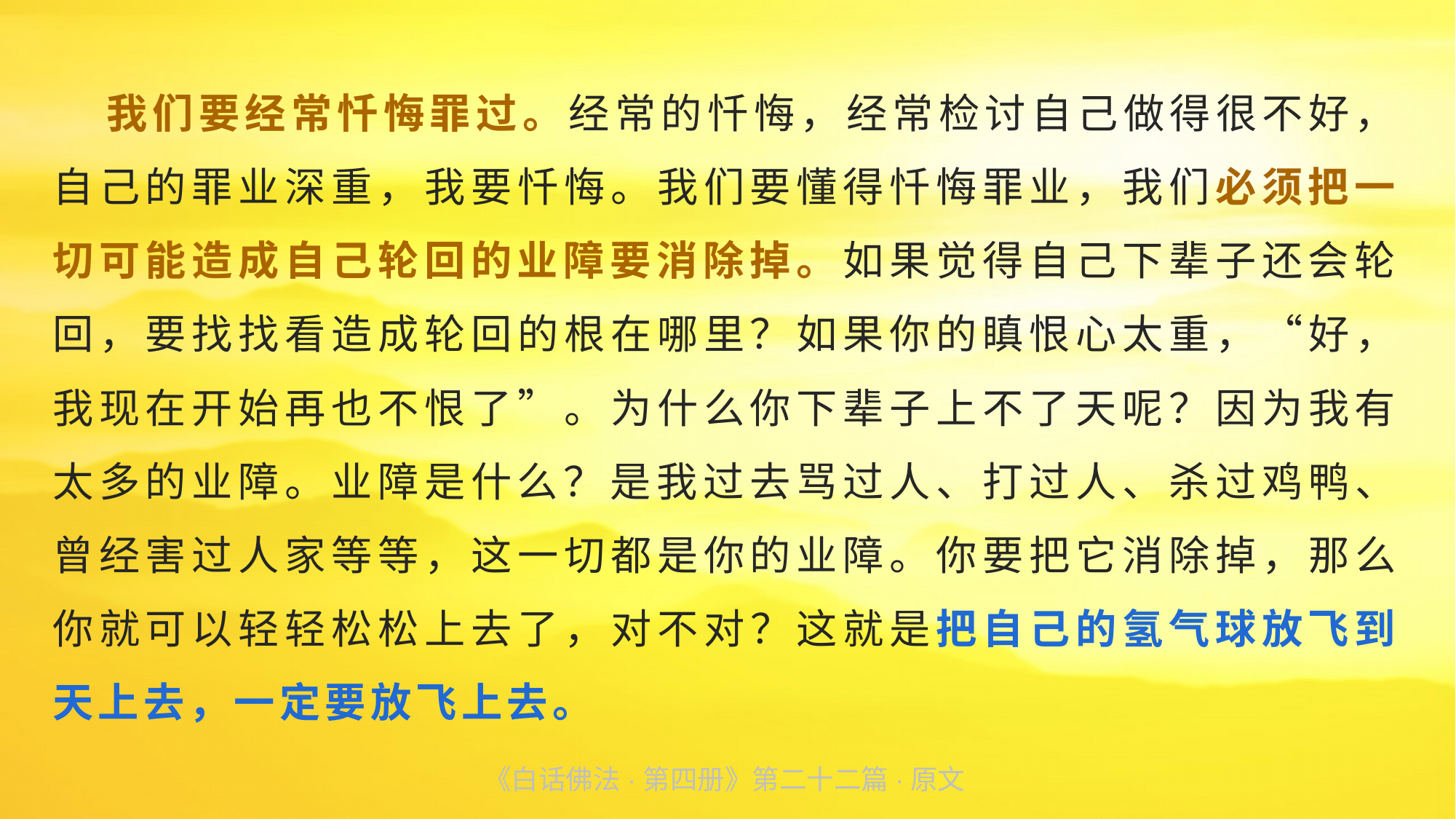

我们要经常忏悔罪过。经常的忏悔，经常检讨自己做得很不好，自己的罪业深重，我要忏悔。我们要懂得忏悔罪业，我们必须把一切可能造成自己轮回的业障要消除掉。如果觉得自己下辈子还会轮回，要找找看造成轮回的根在哪里？如果你的瞋恨心太重，“好，我现在开始再也不恨了”。为什么你下辈子上不了天呢？因为我有太多的业障。业障是什么？是我过去骂过人、打过人、杀过鸡鸭、曾经害过人家等等，这一切都是你的业障。你要把它消除掉，那么你就可以轻轻松松上去了，对不对？这就是把自己的氢气球放飞到天上去，一定要放飞上去。
《白话佛法·第四册》第二十二篇·原文